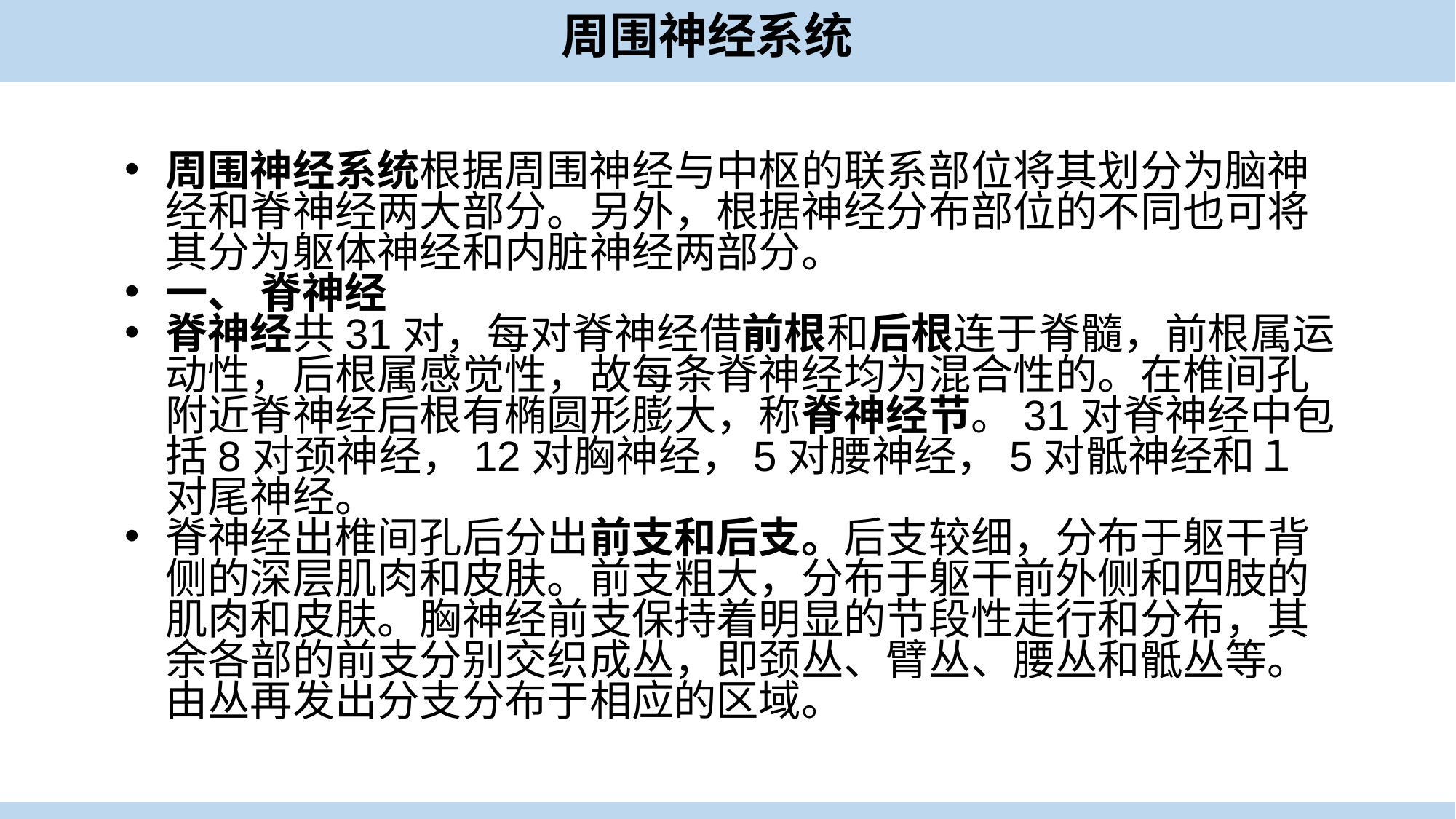

周围神经系统
周围神经系统根据周围神经与中枢的联系部位将其划分为脑神经和脊神经两大部分。另外，根据神经分布部位的不同也可将其分为躯体神经和内脏神经两部分。
一、 脊神经
脊神经共31对，每对脊神经借前根和后根连于脊髓，前根属运动性，后根属感觉性，故每条脊神经均为混合性的。在椎间孔附近脊神经后根有椭圆形膨大，称脊神经节。31对脊神经中包括8对颈神经，12对胸神经，5对腰神经，5对骶神经和１对尾神经。
脊神经出椎间孔后分出前支和后支。后支较细，分布于躯干背侧的深层肌肉和皮肤。前支粗大，分布于躯干前外侧和四肢的肌肉和皮肤。胸神经前支保持着明显的节段性走行和分布，其余各部的前支分别交织成丛，即颈丛、臂丛、腰丛和骶丛等。由丛再发出分支分布于相应的区域。